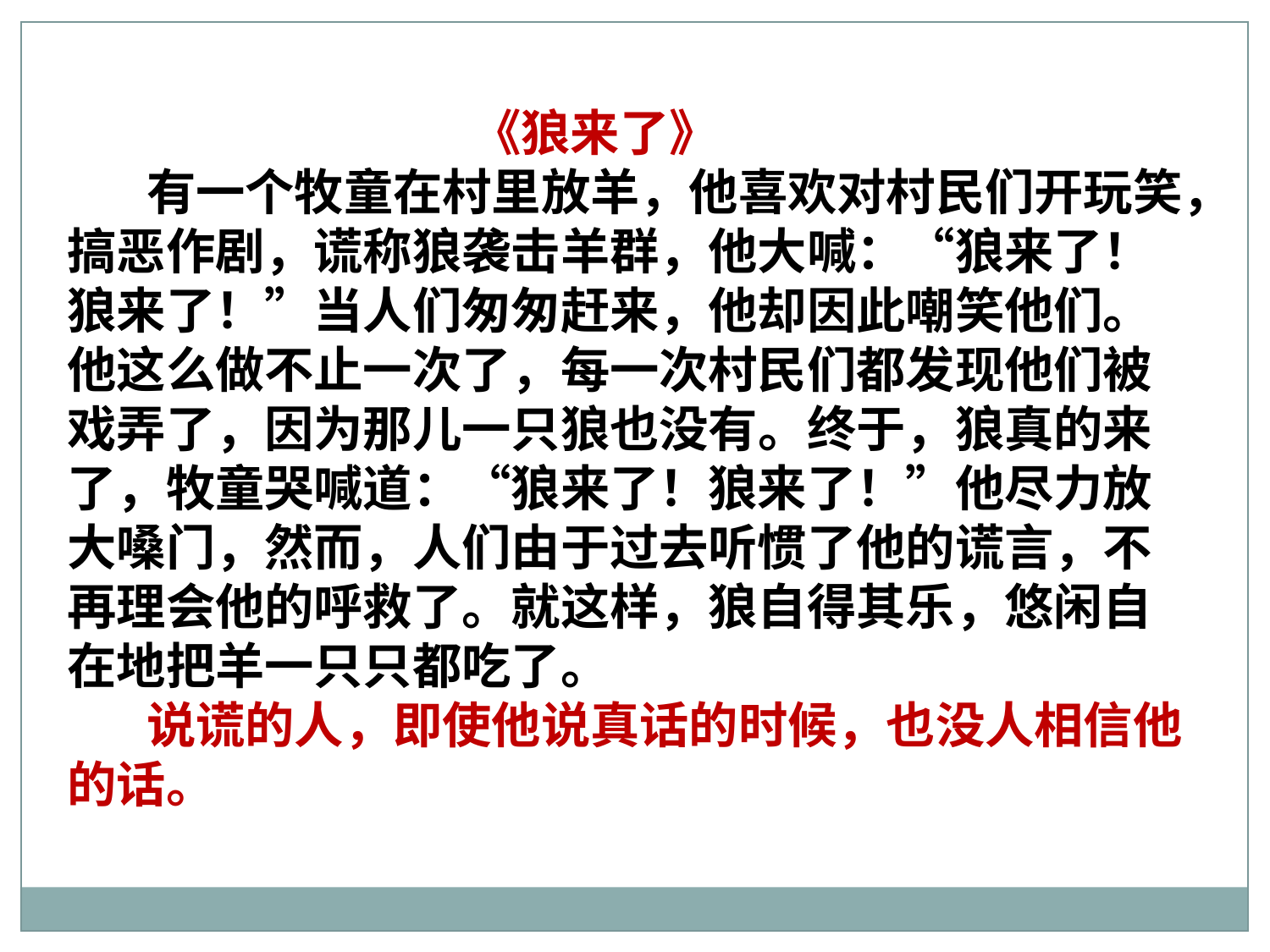

《狼来了》
      有一个牧童在村里放羊，他喜欢对村民们开玩笑，搞恶作剧，谎称狼袭击羊群，他大喊：“狼来了！狼来了！”当人们匆匆赶来，他却因此嘲笑他们。他这么做不止一次了，每一次村民们都发现他们被戏弄了，因为那儿一只狼也没有。终于，狼真的来了，牧童哭喊道：“狼来了！狼来了！”他尽力放大嗓门，然而，人们由于过去听惯了他的谎言，不再理会他的呼救了。就这样，狼自得其乐，悠闲自在地把羊一只只都吃了。
      说谎的人，即使他说真话的时候，也没人相信他的话。